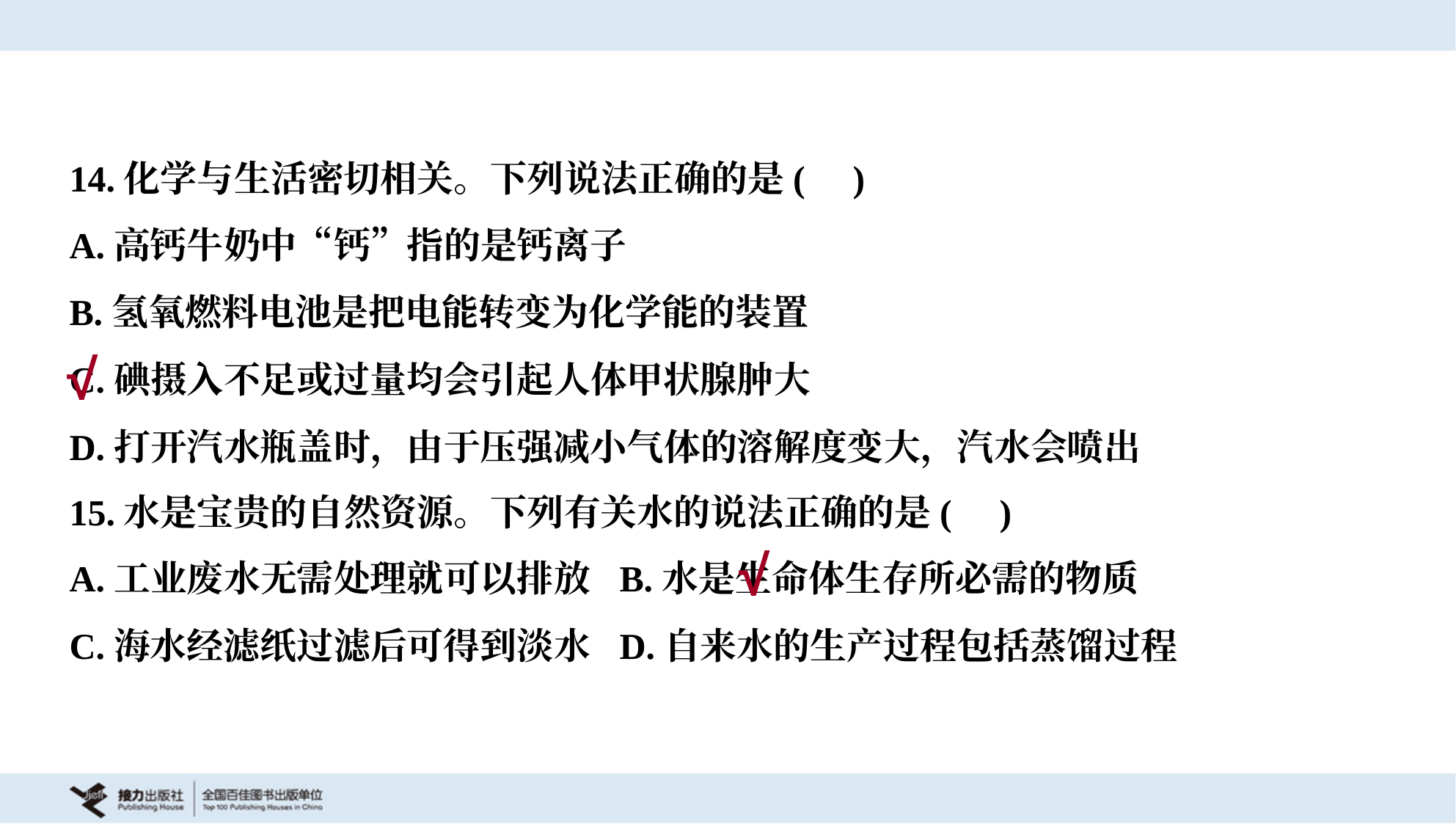

14.化学与生活密切相关。下列说法正确的是(     )
A.高钙牛奶中“钙”指的是钙离子
B.氢氧燃料电池是把电能转变为化学能的装置
C.碘摄入不足或过量均会引起人体甲状腺肿大
D.打开汽水瓶盖时，由于压强减小气体的溶解度变大，汽水会喷出
√
15.水是宝贵的自然资源。下列有关水的说法正确的是(     )
A.工业废水无需处理就可以排放	B.水是生命体生存所必需的物质
C.海水经滤纸过滤后可得到淡水	D.自来水的生产过程包括蒸馏过程
√